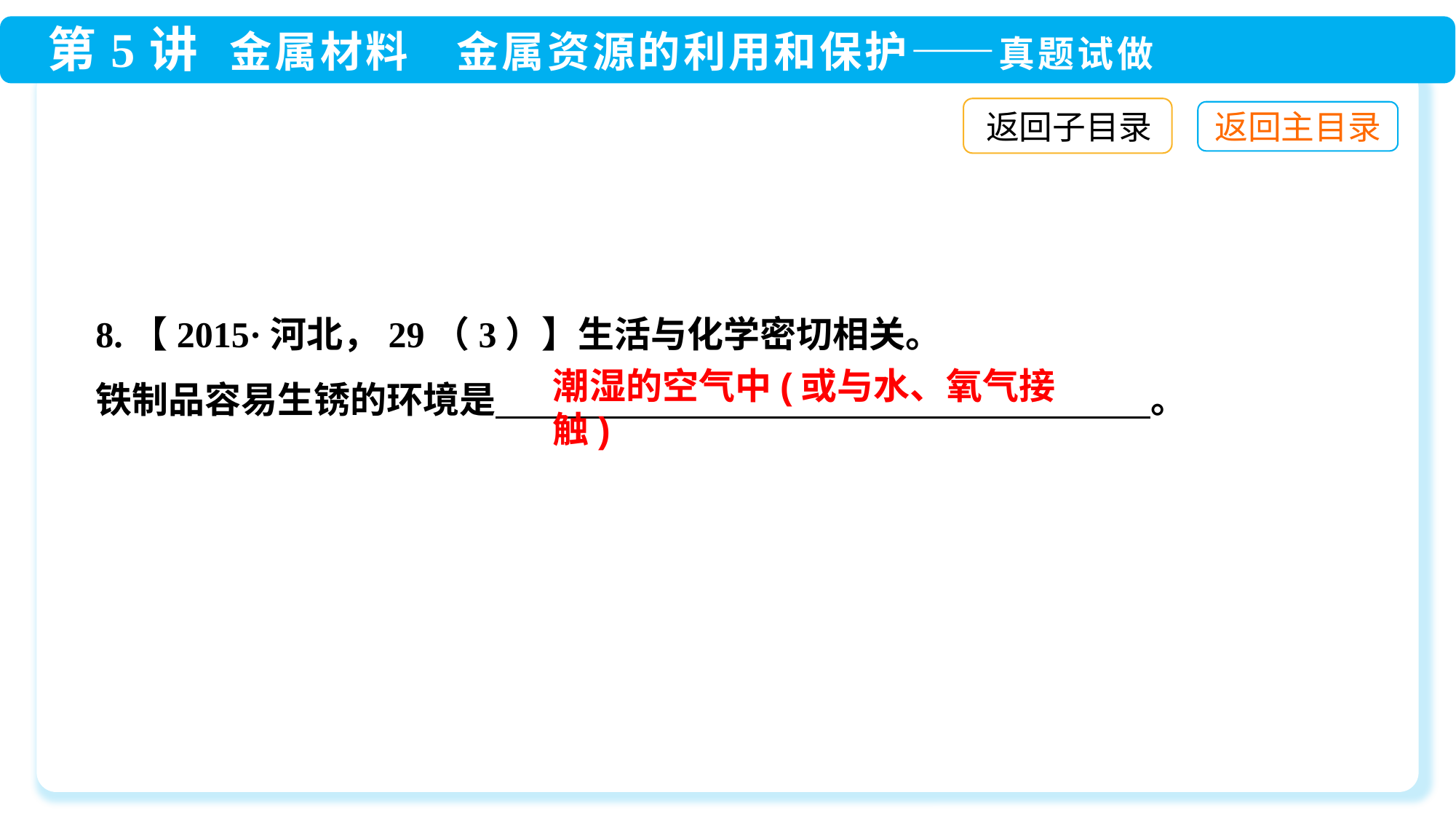

返回子目录

8.【2015·河北，29（3）】生活与化学密切相关。
铁制品容易生锈的环境是　　　　　　　　　　　　　　　　　　。
潮湿的空气中(或与水、氧气接触)